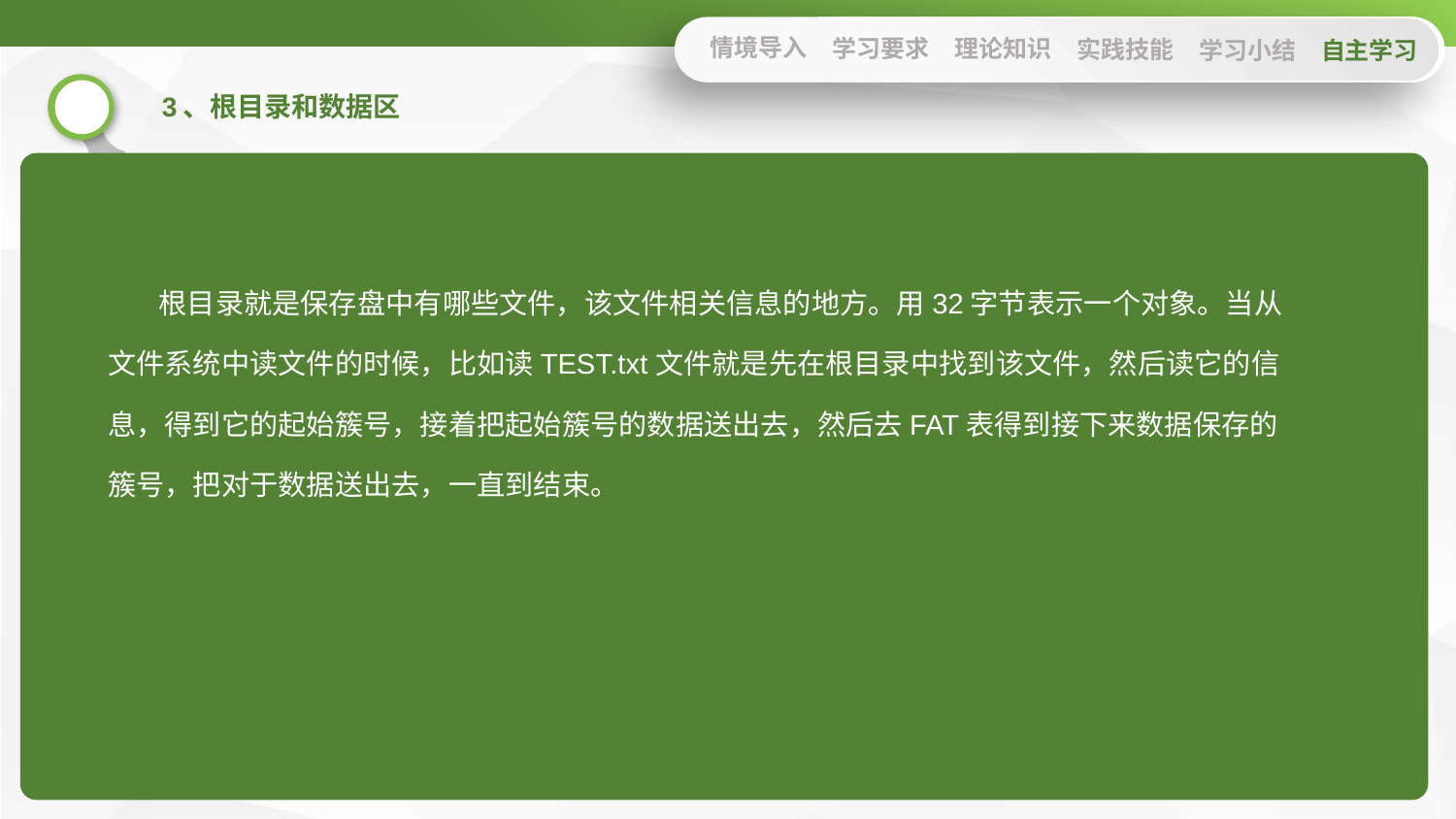

情境导入
学习要求
理论知识
实践技能
学习小结
自主学习
3、根目录和数据区
       根目录就是保存盘中有哪些文件，该文件相关信息的地方。用32字节表示一个对象。当从文件系统中读文件的时候，比如读TEST.txt文件就是先在根目录中找到该文件，然后读它的信息，得到它的起始簇号，接着把起始簇号的数据送出去，然后去FAT表得到接下来数据保存的簇号，把对于数据送出去，一直到结束。